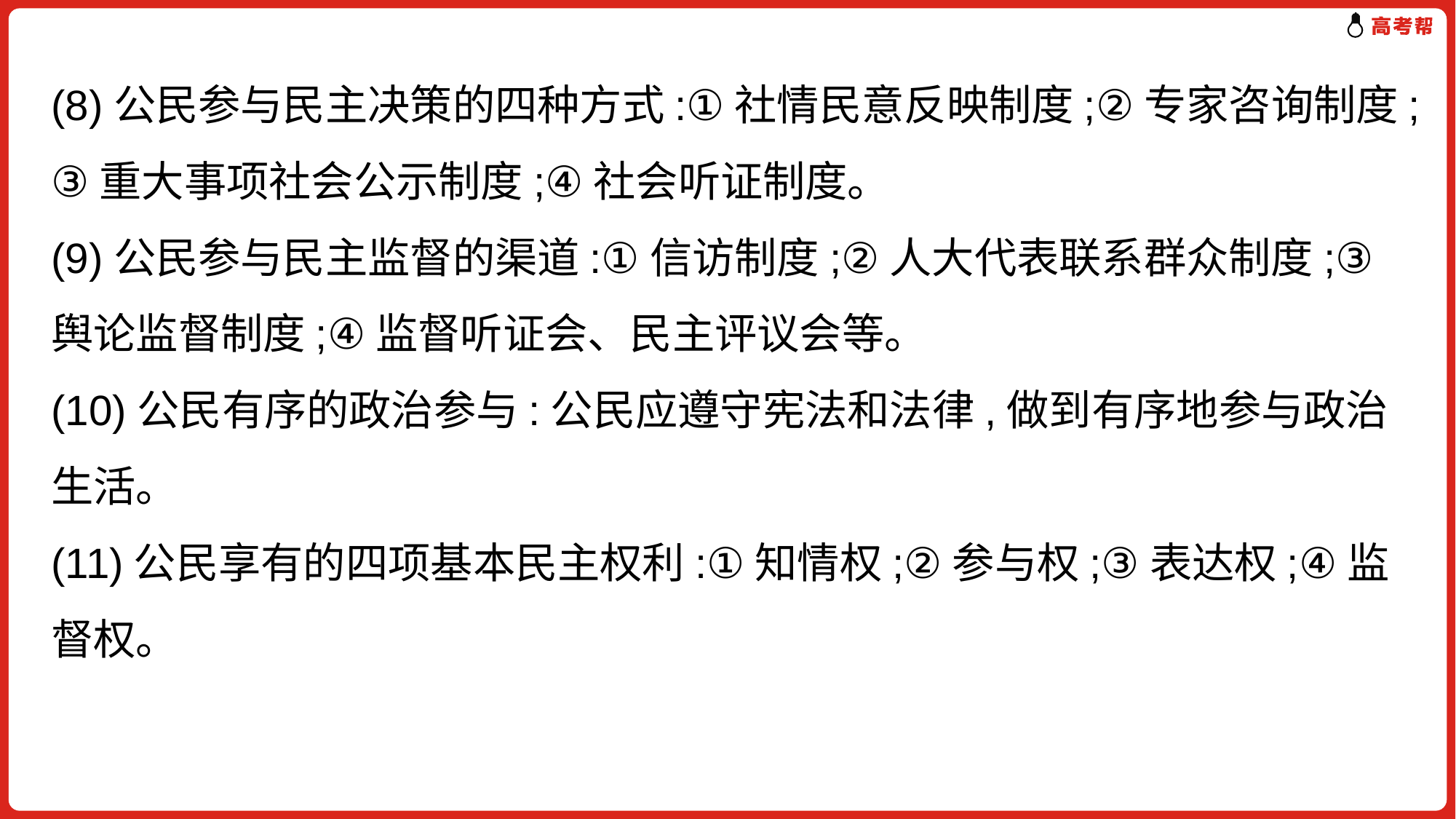

# (8)公民参与民主决策的四种方式:①社情民意反映制度;②专家咨询制度;③重大事项社会公示制度;④社会听证制度。 (9)公民参与民主监督的渠道:①信访制度;②人大代表联系群众制度;③舆论监督制度;④监督听证会、民主评议会等。 (10)公民有序的政治参与:公民应遵守宪法和法律,做到有序地参与政治生活。 (11)公民享有的四项基本民主权利:①知情权;②参与权;③表达权;④监督权。